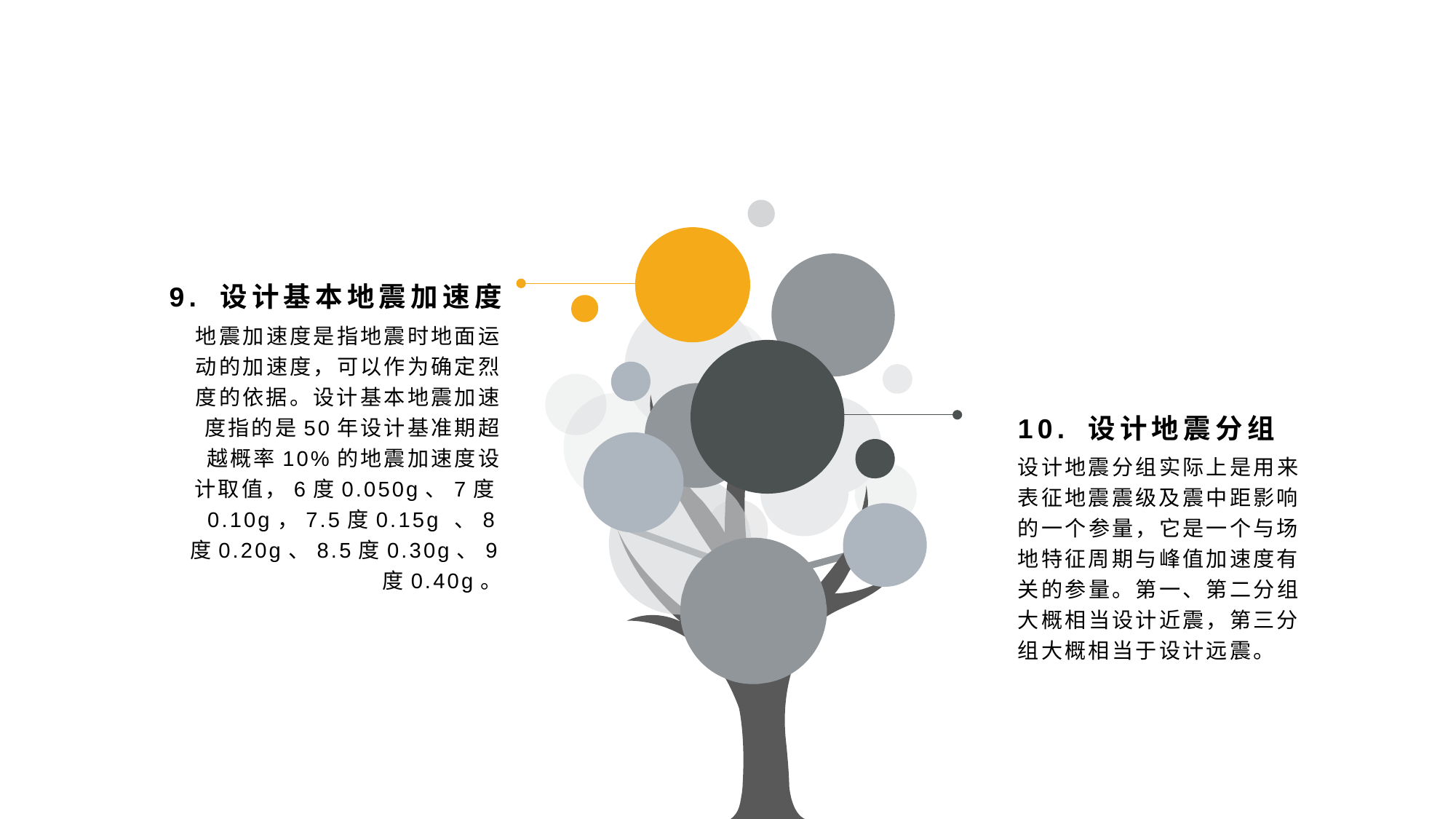

9. 设计基本地震加速度

地震加速度是指地震时地面运动的加速度，可以作为确定烈度的依据。设计基本地震加速度指的是50年设计基准期超越概率10%的地震加速度设计取值，6度0.050g、7度0.10g，7.5度0.15g 、8度0.20g、8.5度0.30g、9度0.40g。

10. 设计地震分组

设计地震分组实际上是用来表征地震震级及震中距影响的一个参量，它是一个与场地特征周期与峰值加速度有关的参量。第一、第二分组大概相当设计近震，第三分组大概相当于设计远震。